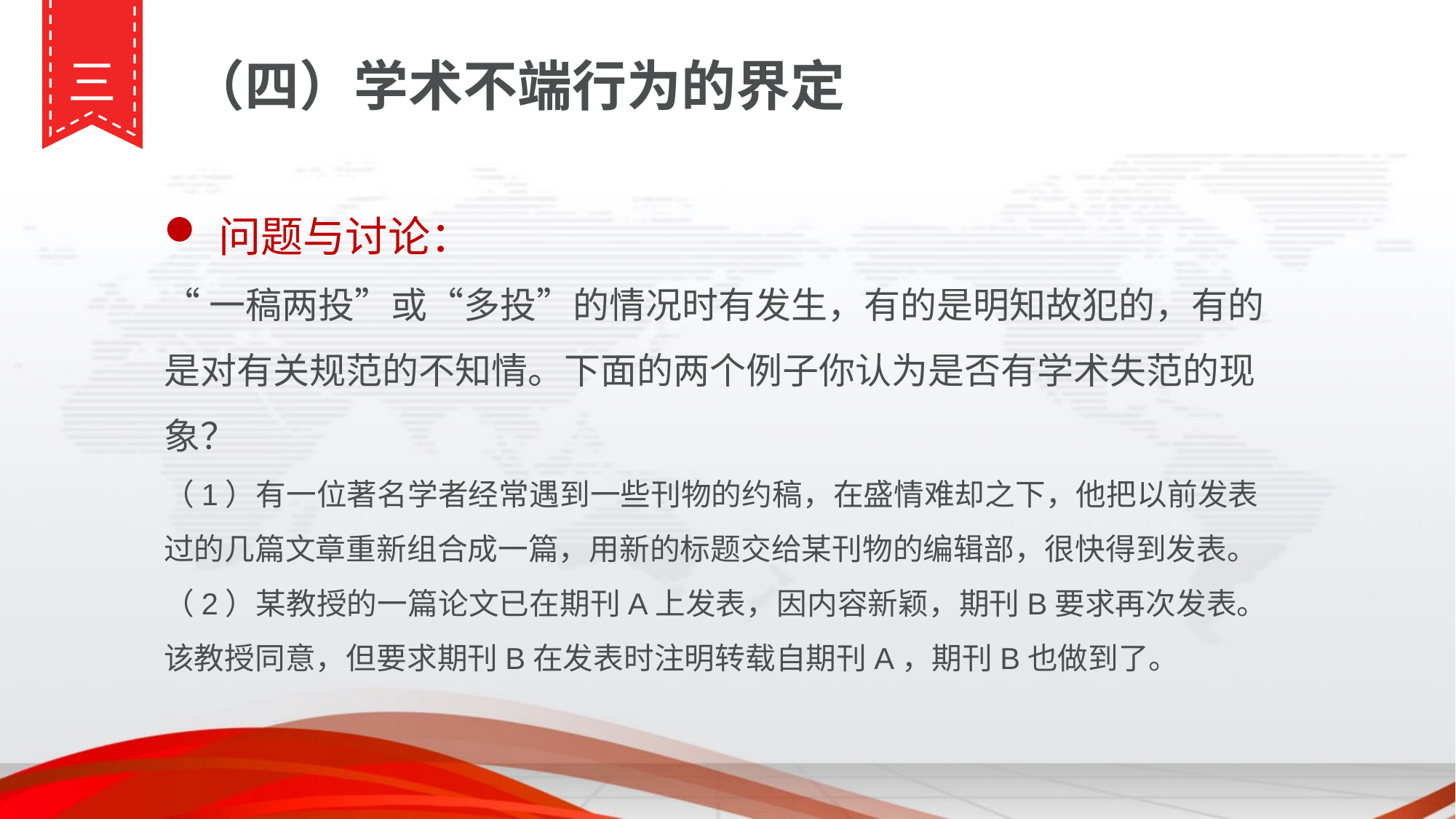

三
（四）学术不端行为的界定
问题与讨论：
“一稿两投”或“多投”的情况时有发生，有的是明知故犯的，有的是对有关规范的不知情。下面的两个例子你认为是否有学术失范的现象？
（1）有一位著名学者经常遇到一些刊物的约稿，在盛情难却之下，他把以前发表过的几篇文章重新组合成一篇，用新的标题交给某刊物的编辑部，很快得到发表。
（2）某教授的一篇论文已在期刊A上发表，因内容新颖，期刊B要求再次发表。该教授同意，但要求期刊B在发表时注明转载自期刊A，期刊B也做到了。